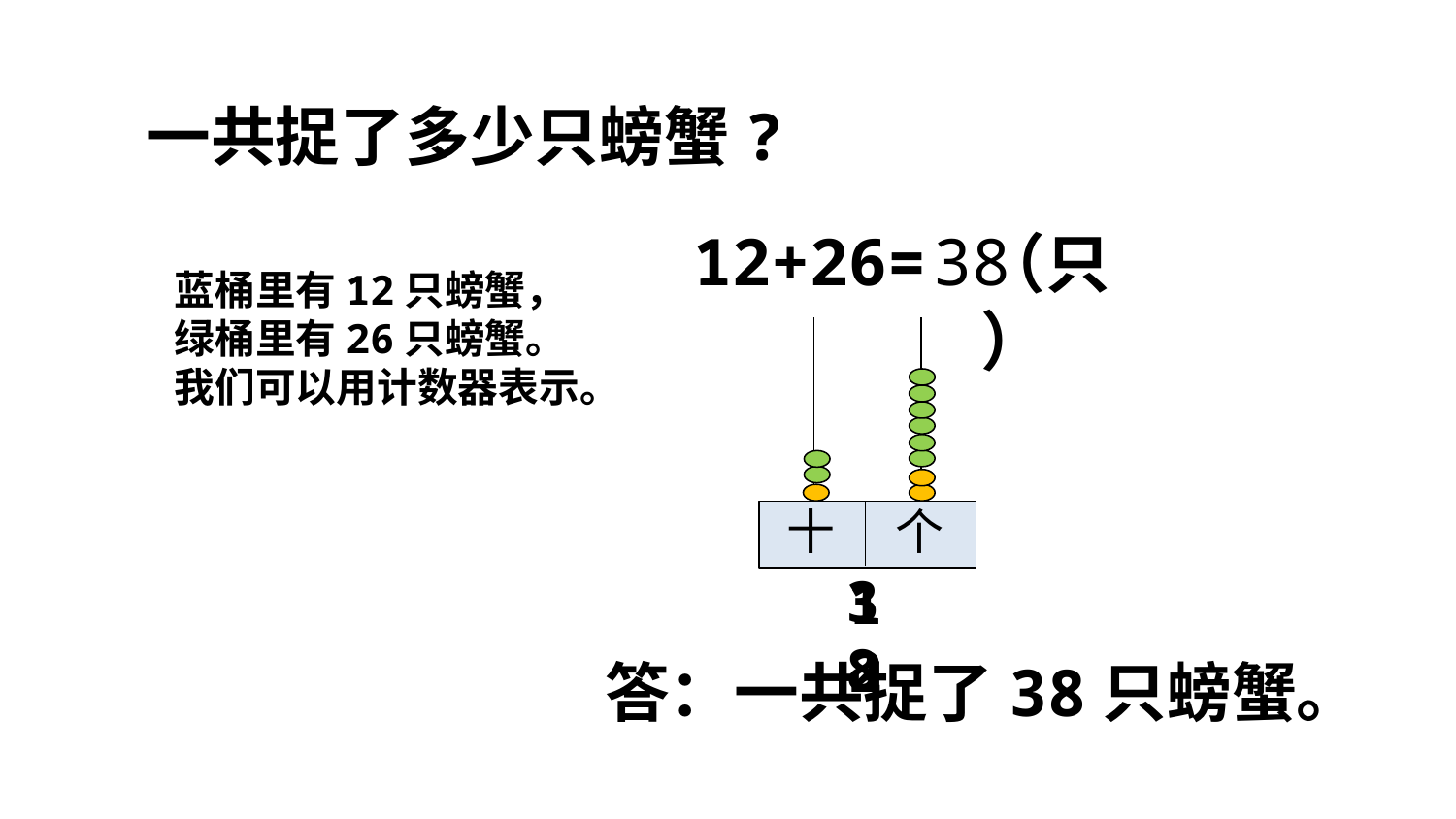

一共捉了多少只螃蟹?
12+26=
38
（只）
蓝桶里有12只螃蟹，绿桶里有26只螃蟹。我们可以用计数器表示。
十
个

38
12
答：一共捉了38只螃蟹。